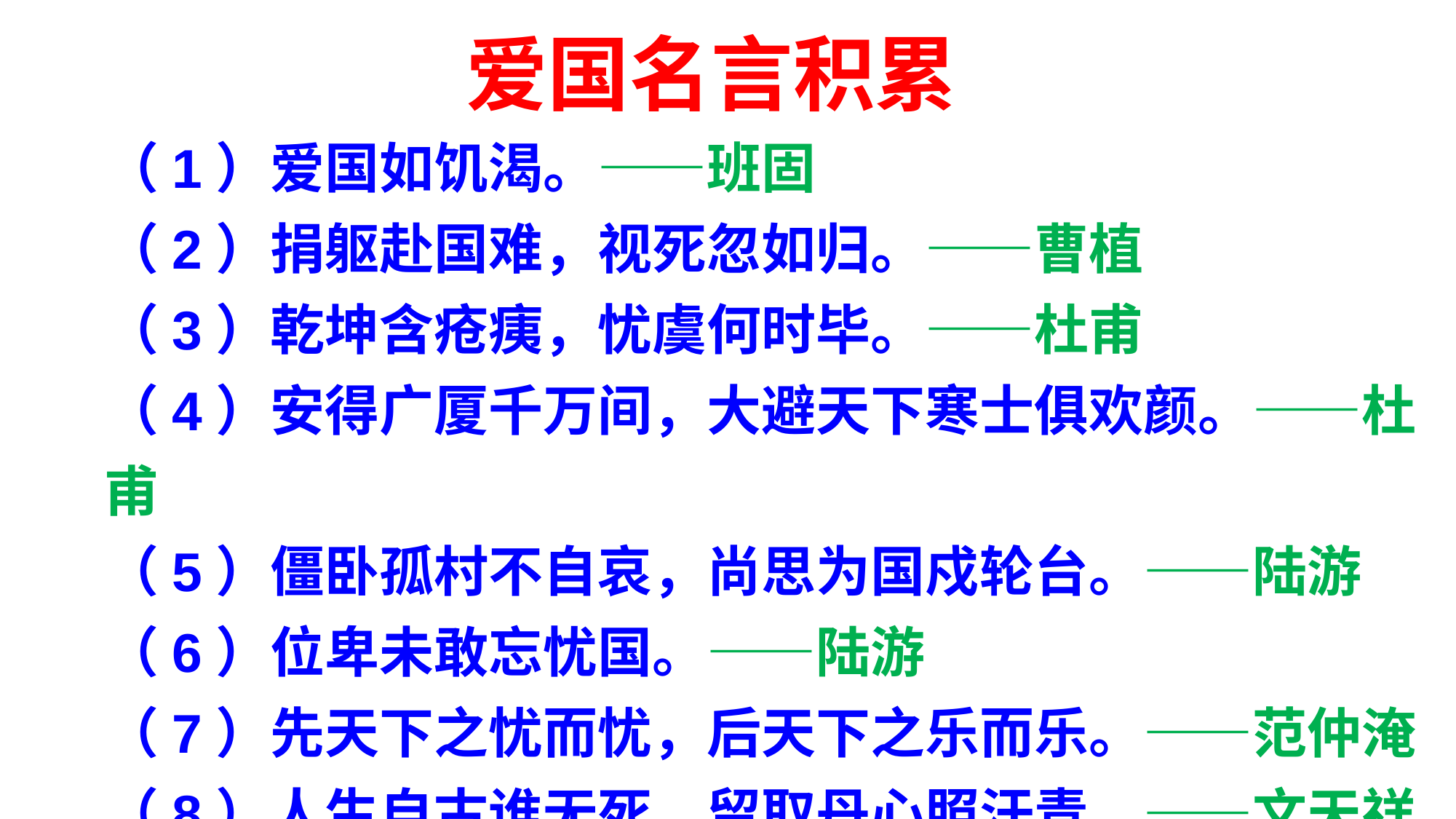

爱国名言积累
（1）爱国如饥渴。——班固
（2）捐躯赴国难，视死忽如归。——曹植
（3）乾坤含疮痍，忧虞何时毕。——杜甫
（4）安得广厦千万间，大避天下寒士俱欢颜。——杜甫
（5）僵卧孤村不自哀，尚思为国戍轮台。——陆游
（6）位卑未敢忘忧国。——陆游
（7）先天下之忧而忧，后天下之乐而乐。——范仲淹
（8）人生自古谁无死，留取丹心照汗青。——文天祥